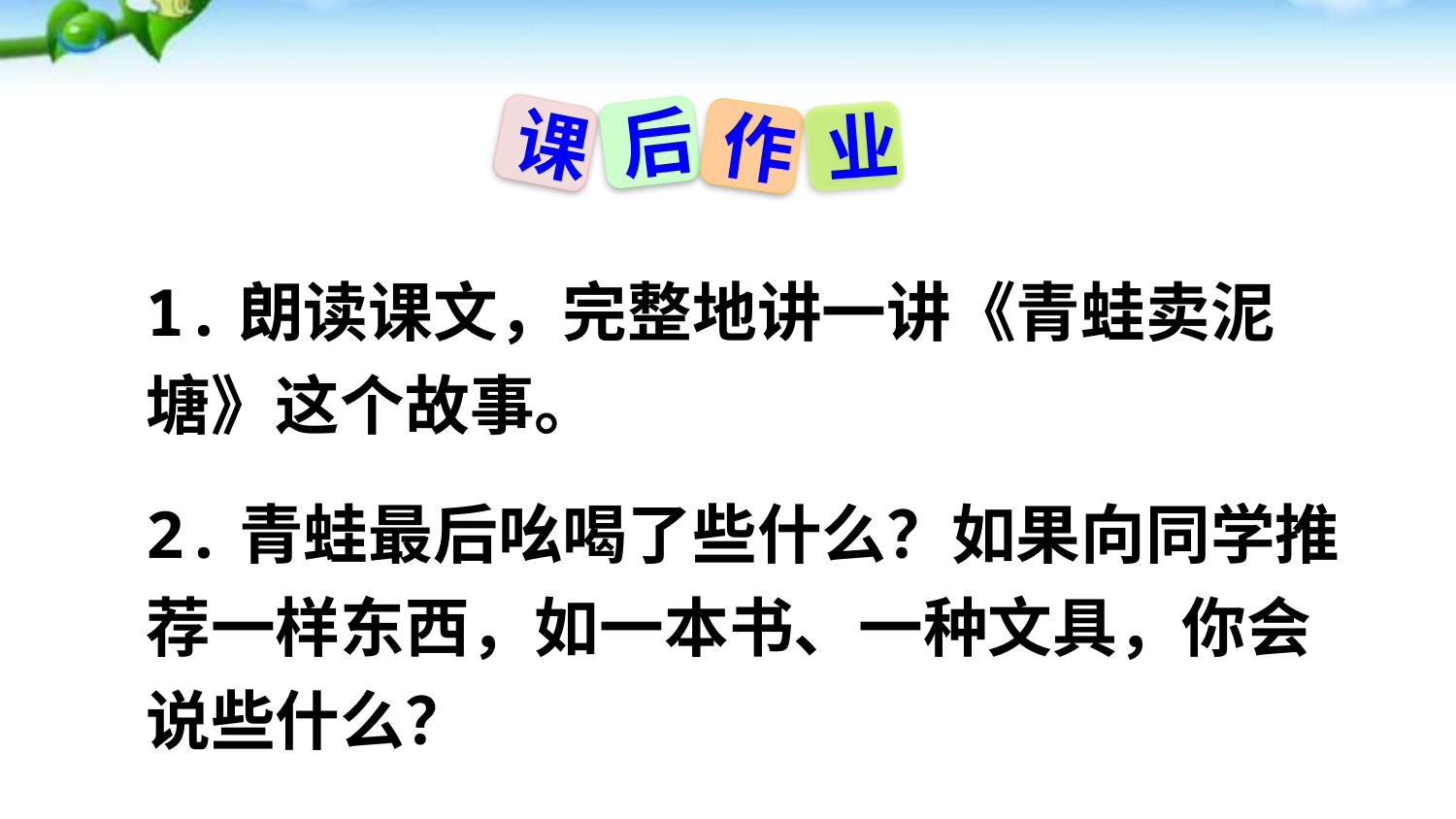

后
课
作
业
1.朗读课文，完整地讲一讲《青蛙卖泥塘》这个故事。
2.青蛙最后吆喝了些什么？如果向同学推荐一样东西，如一本书、一种文具，你会说些什么？